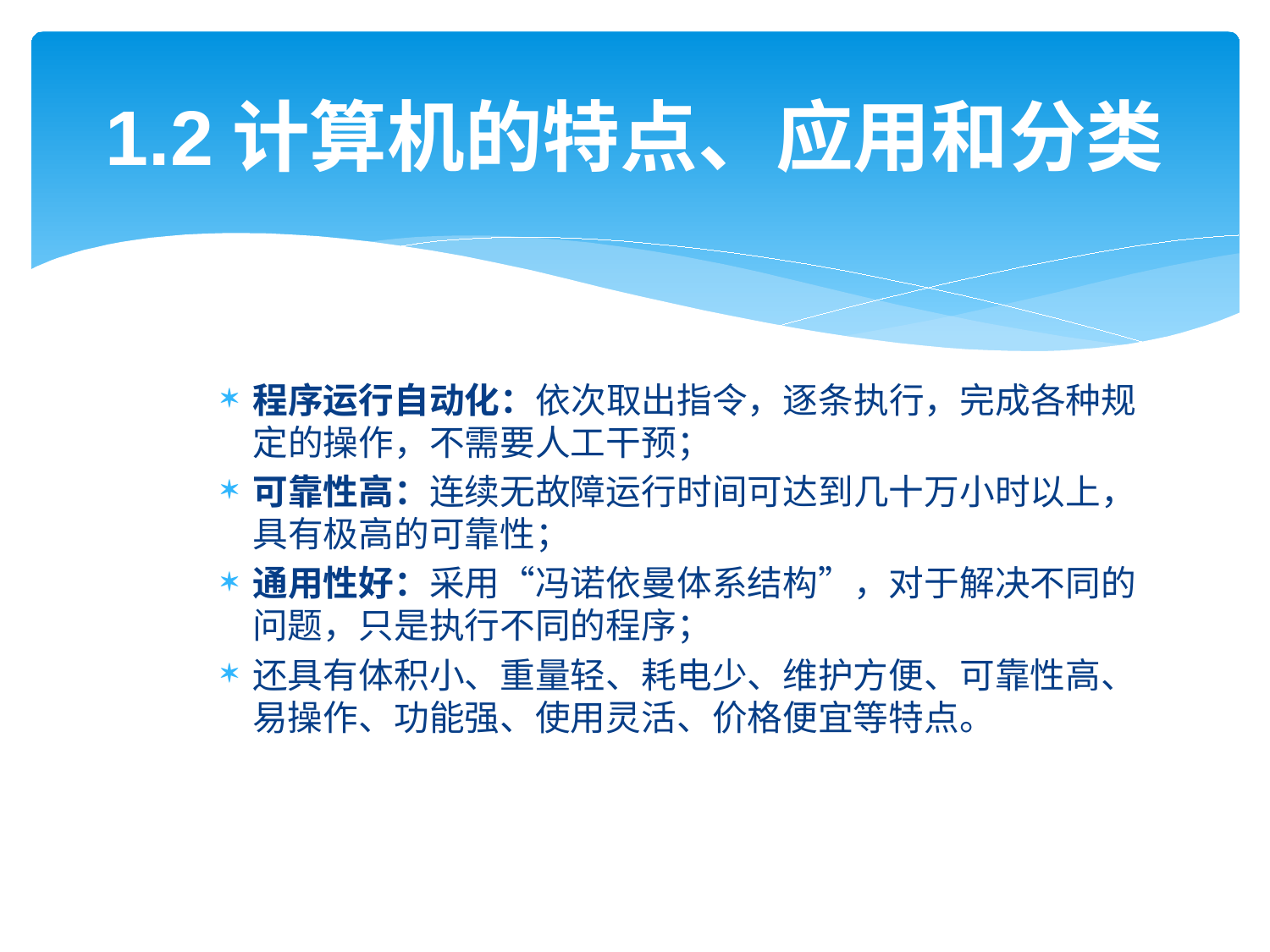

# 1.2计算机的特点、应用和分类
程序运行自动化：依次取出指令，逐条执行，完成各种规定的操作，不需要人工干预；
可靠性高：连续无故障运行时间可达到几十万小时以上，具有极高的可靠性；
通用性好：采用“冯诺依曼体系结构”，对于解决不同的问题，只是执行不同的程序；
还具有体积小、重量轻、耗电少、维护方便、可靠性高、易操作、功能强、使用灵活、价格便宜等特点。